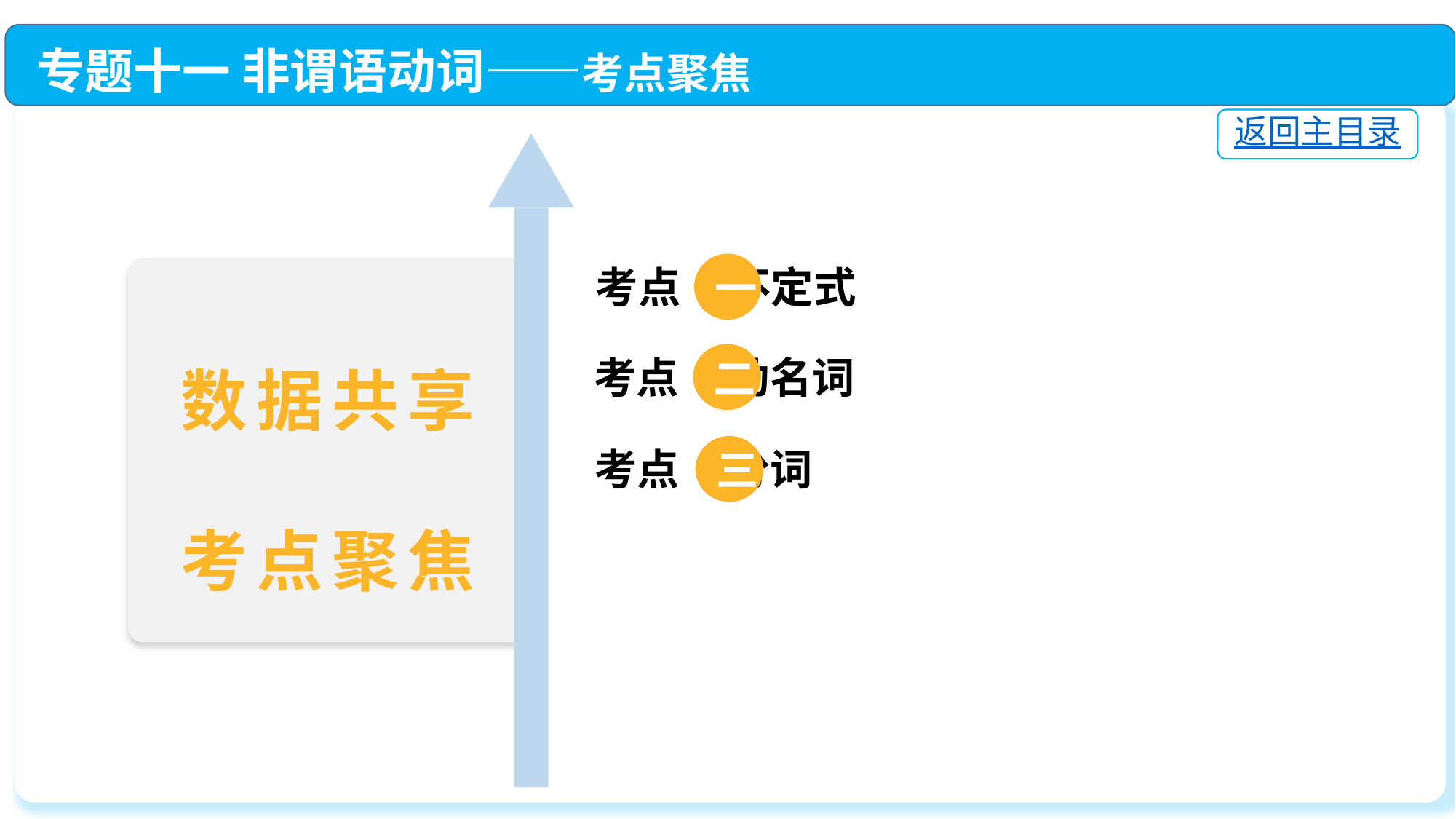

专题十一 非谓语动词——考点聚焦

返回主目录

一
考点     不定式

二
考点     动名词
数据共享
考点聚焦
三
考点     分词